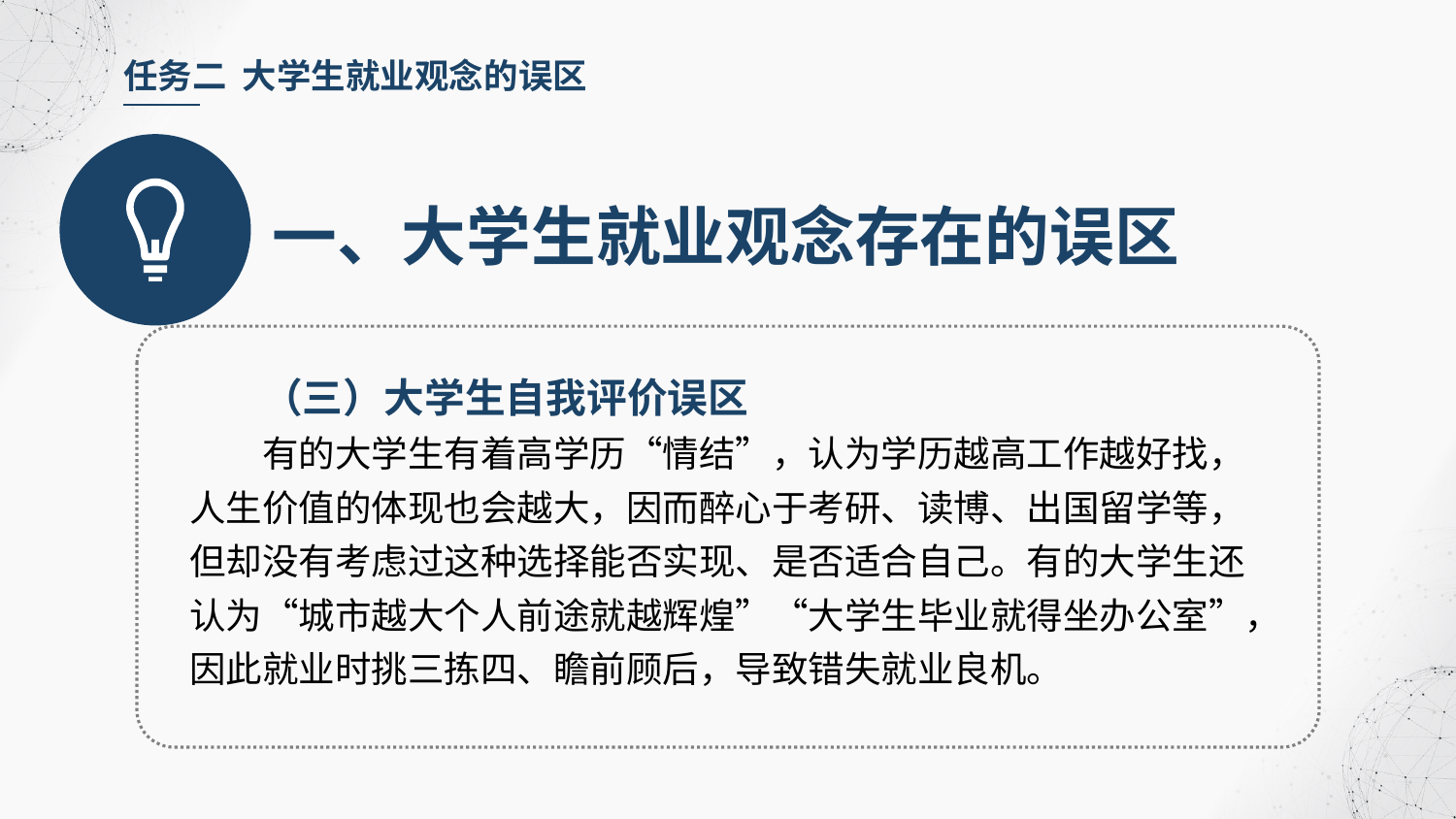

任务二  大学生就业观念的误区

一、大学生就业观念存在的误区

（三）大学生自我评价误区
有的大学生有着高学历“情结”，认为学历越高工作越好找，人生价值的体现也会越大，因而醉心于考研、读博、出国留学等，但却没有考虑过这种选择能否实现、是否适合自己。有的大学生还认为“城市越大个人前途就越辉煌”“大学生毕业就得坐办公室”，因此就业时挑三拣四、瞻前顾后，导致错失就业良机。